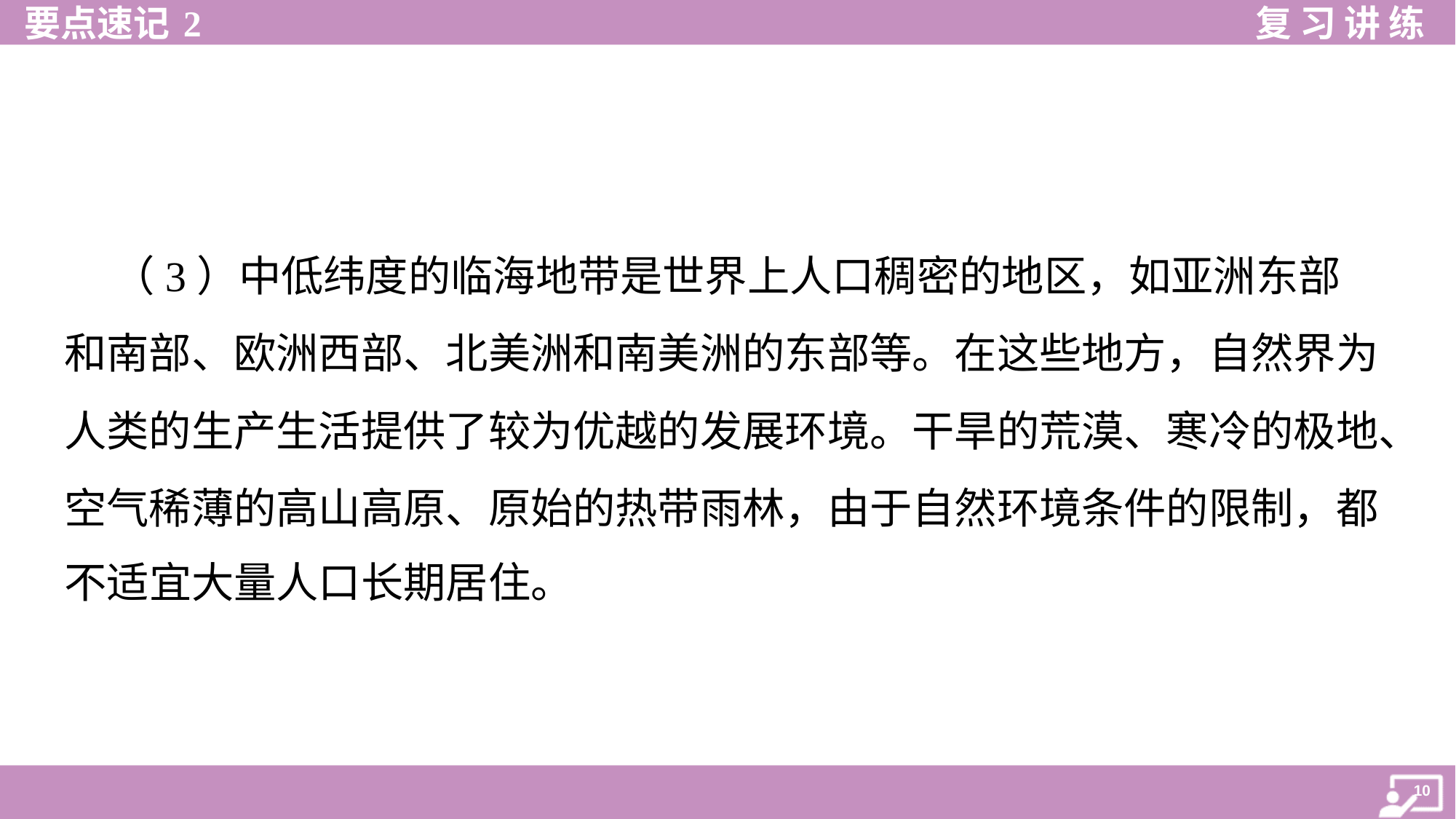

（3）中低纬度的临海地带是世界上人口稠密的地区，如亚洲东部
和南部、欧洲西部、北美洲和南美洲的东部等。在这些地方，自然界为
人类的生产生活提供了较为优越的发展环境。干旱的荒漠、寒冷的极地、
空气稀薄的高山高原、原始的热带雨林，由于自然环境条件的限制，都
不适宜大量人口长期居住。